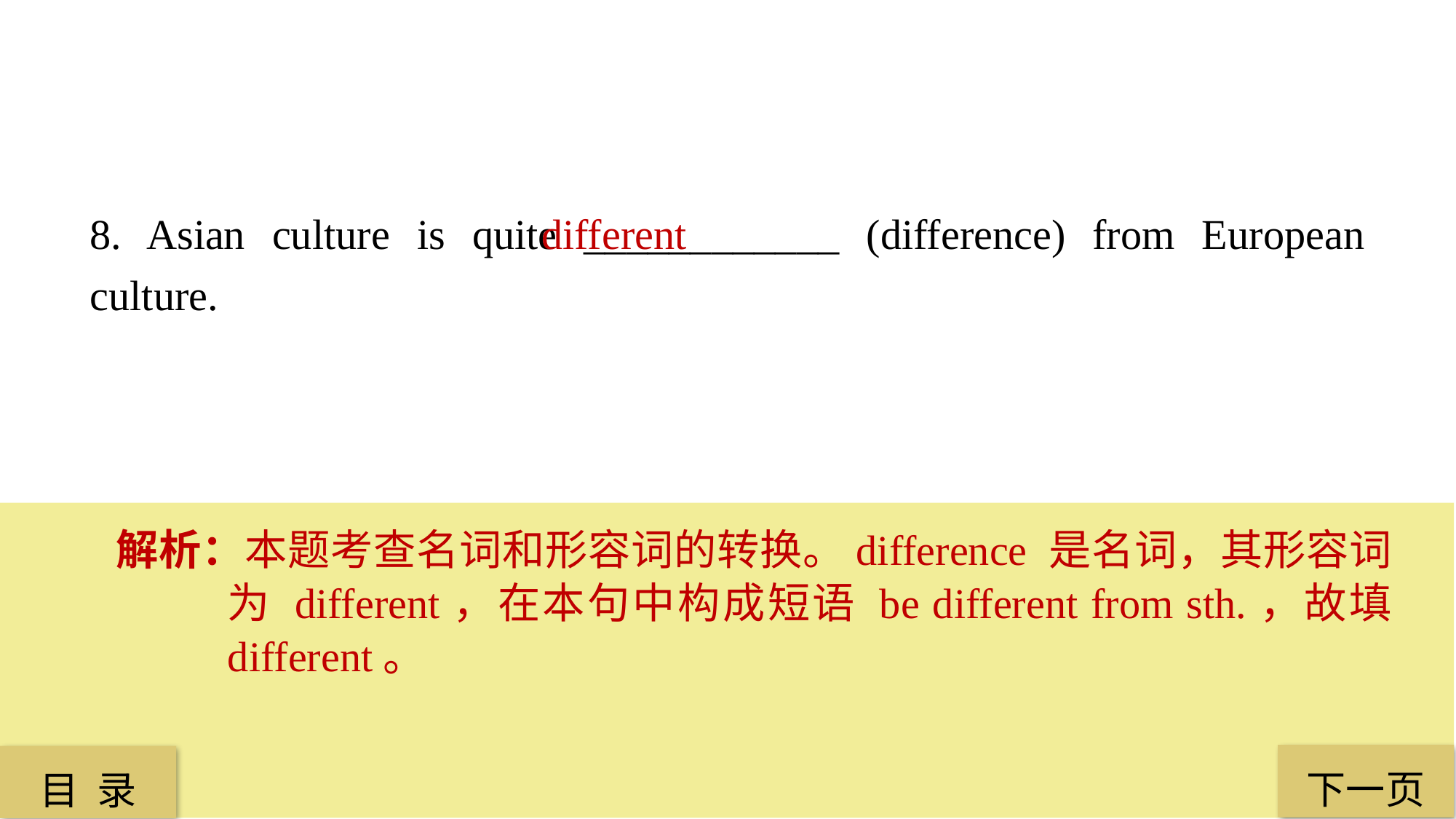

8. Asian culture is quite ____________ (difference) from European culture.
 different
解析：本题考查名词和形容词的转换。difference 是名词，其形容词为 different，在本句中构成短语 be different from sth.，故填 different。